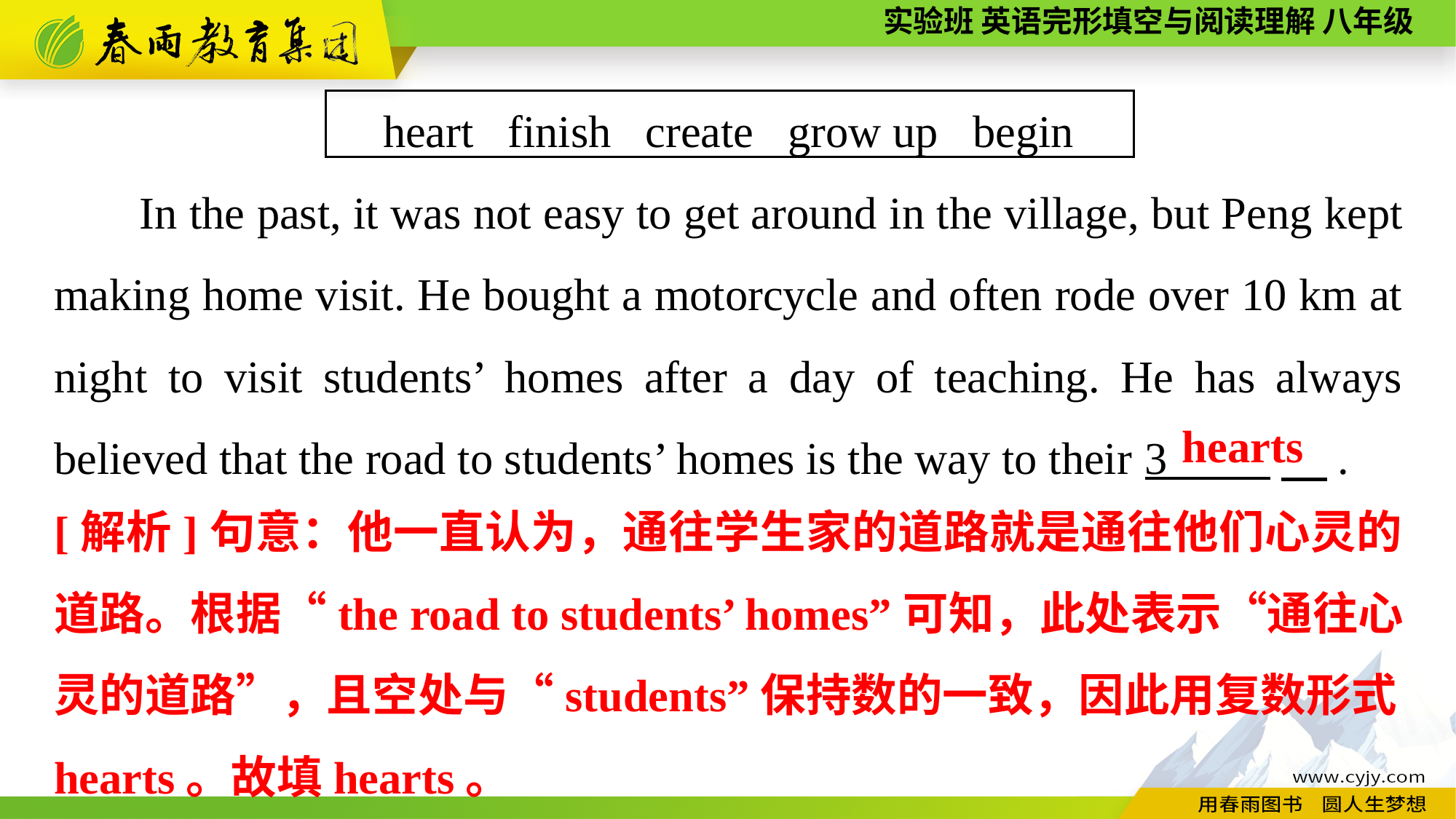

heart   finish   create   grow up   begin
In the past, it was not easy to get around in the village, but Peng kept making home visit. He bought a motorcycle and often rode over 10 km at night to visit students’ homes after a day of teaching. He has always believed that the road to students’ homes is the way to their 3         　.

hearts
[解析]句意：他一直认为，通往学生家的道路就是通往他们心灵的道路。根据“the road to students’ homes”可知，此处表示“通往心灵的道路”，且空处与“students”保持数的一致，因此用复数形式hearts。故填hearts。